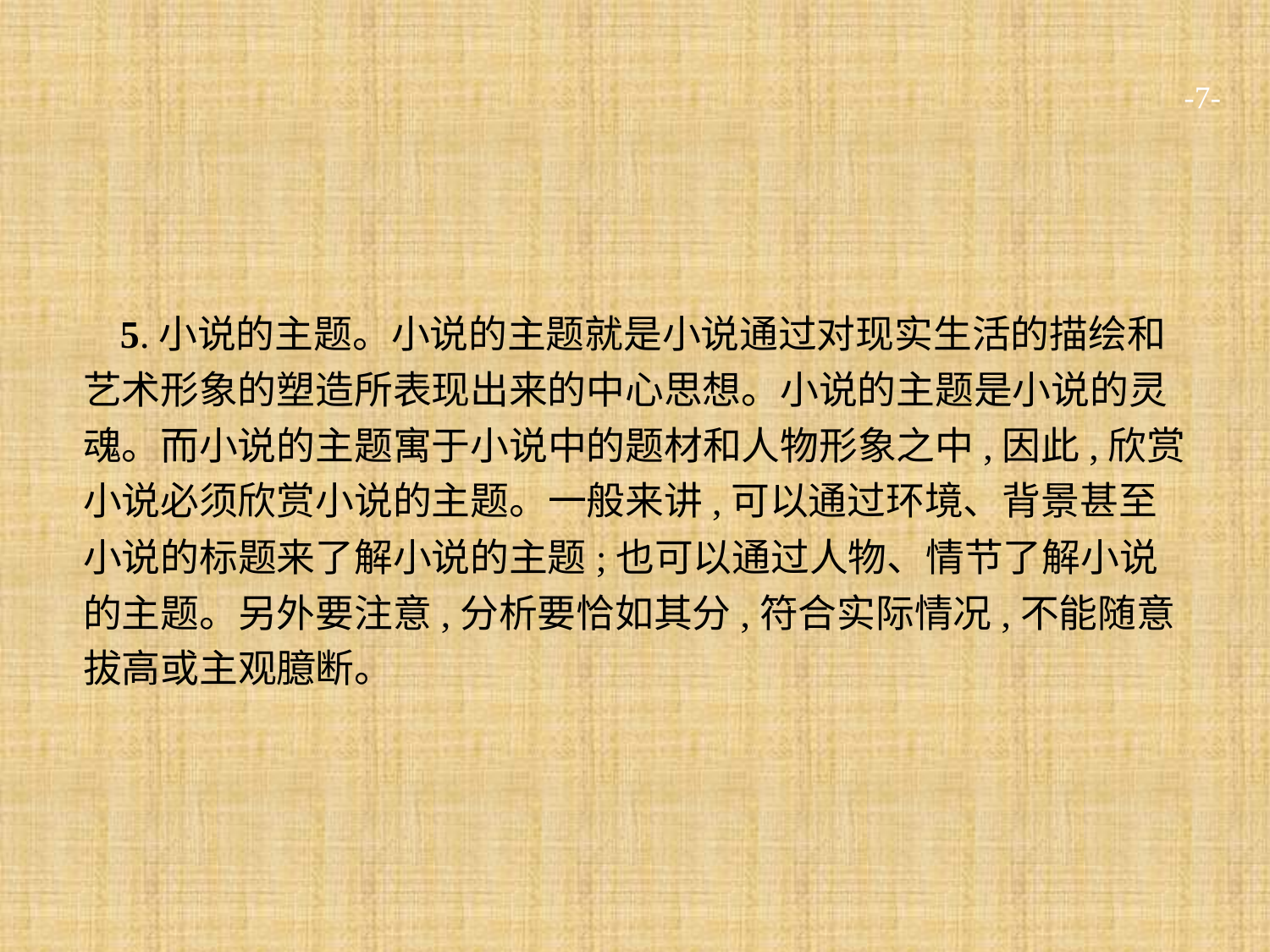

-7-
5.小说的主题。小说的主题就是小说通过对现实生活的描绘和艺术形象的塑造所表现出来的中心思想。小说的主题是小说的灵魂。而小说的主题寓于小说中的题材和人物形象之中,因此,欣赏小说必须欣赏小说的主题。一般来讲,可以通过环境、背景甚至小说的标题来了解小说的主题;也可以通过人物、情节了解小说的主题。另外要注意,分析要恰如其分,符合实际情况,不能随意拔高或主观臆断。